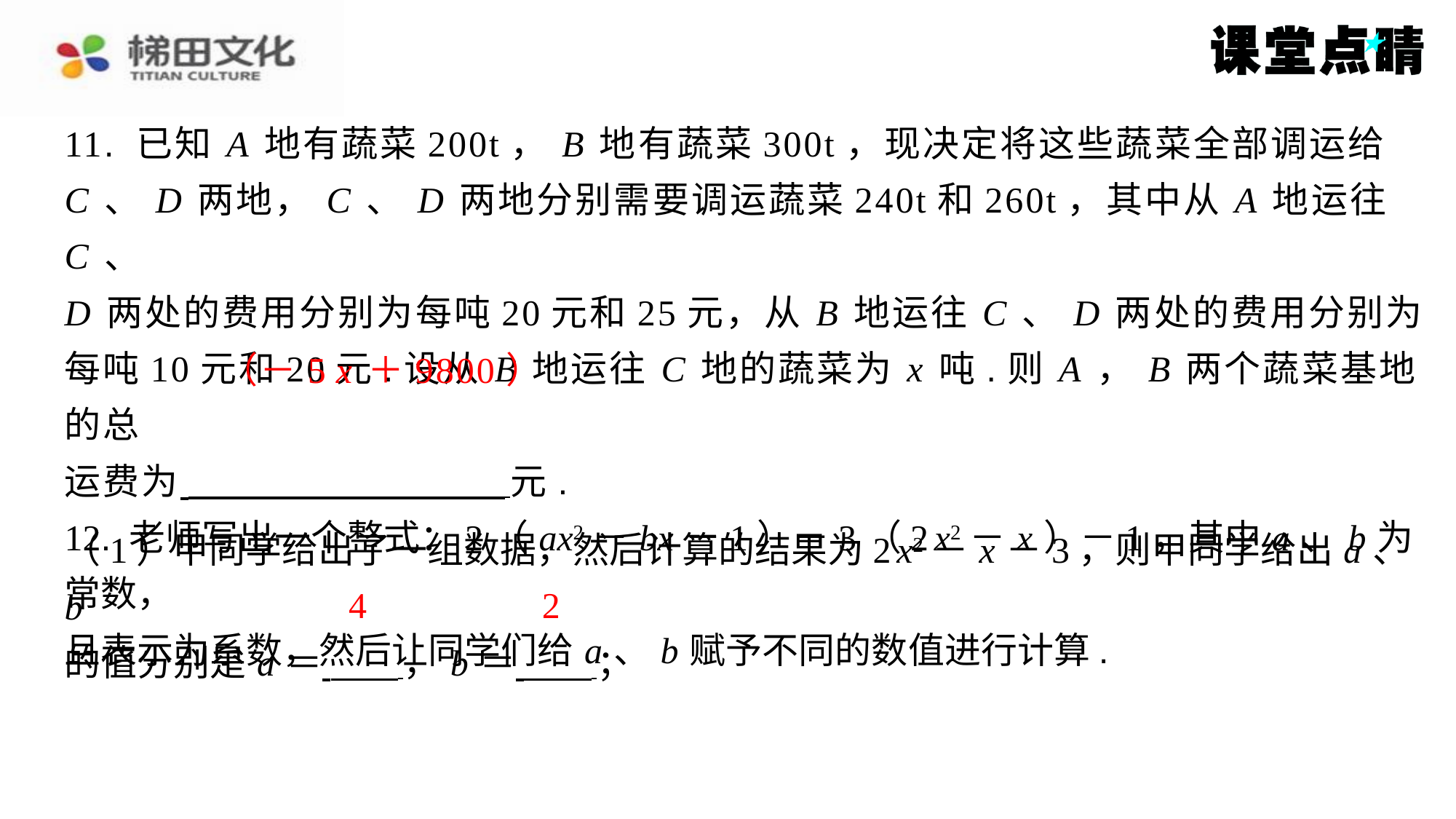

11. 已知 A 地有蔬菜200t， B 地有蔬菜300t，现决定将这些蔬菜全部调运给
C 、 D 两地， C 、 D 两地分别需要调运蔬菜240t和260t，其中从 A 地运往 C 、
D 两处的费用分别为每吨20元和25元，从 B 地运往 C 、 D 两处的费用分别为
每吨10元和20元.设从 B 地运往 C 地的蔬菜为 x 吨.则 A ， B 两个蔬菜基地的总
运费为                                                 元.
12. 老师写出一个整式：2（ ax2－ bx －1）－3（2 x2－ x ）－1，其中 a 、 b 为常数，
且表示为系数，然后让同学们给 a 、 b 赋予不同的数值进行计算.
（－5 x ＋9800）
（1）甲同学给出了一组数据，然后计算的结果为2 x2－ x －3，则甲同学给出 a 、 b
的值分别是 a ＝            ， b ＝            ⁠；
6 x2＋3 x －1
 ＝（2 a －6） x2＋（3－2 b ） x －3.
4
2